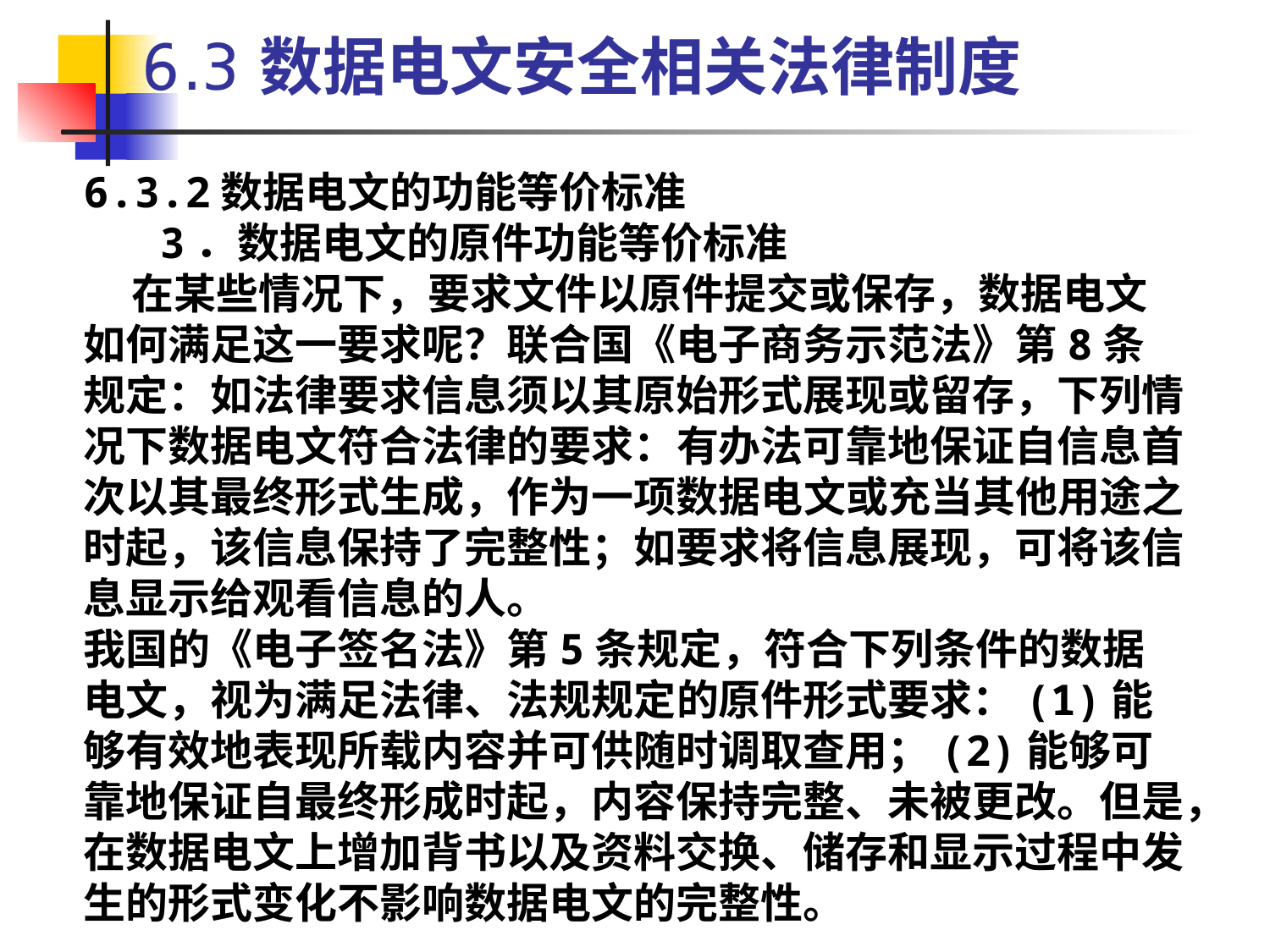

6.3数据电文安全相关法律制度
6.3.2数据电文的功能等价标准
   3．数据电文的原件功能等价标准
    在某些情况下，要求文件以原件提交或保存，数据电文如何满足这一要求呢？联合国《电子商务示范法》第8条规定：如法律要求信息须以其原始形式展现或留存，下列情况下数据电文符合法律的要求：有办法可靠地保证自信息首次以其最终形式生成，作为一项数据电文或充当其他用途之时起，该信息保持了完整性；如要求将信息展现，可将该信息显示给观看信息的人。
我国的《电子签名法》第5条规定，符合下列条件的数据电文，视为满足法律、法规规定的原件形式要求：(1)能够有效地表现所载内容并可供随时调取查用；(2)能够可靠地保证自最终形成时起，内容保持完整、未被更改。但是，在数据电文上增加背书以及资料交换、储存和显示过程中发生的形式变化不影响数据电文的完整性。